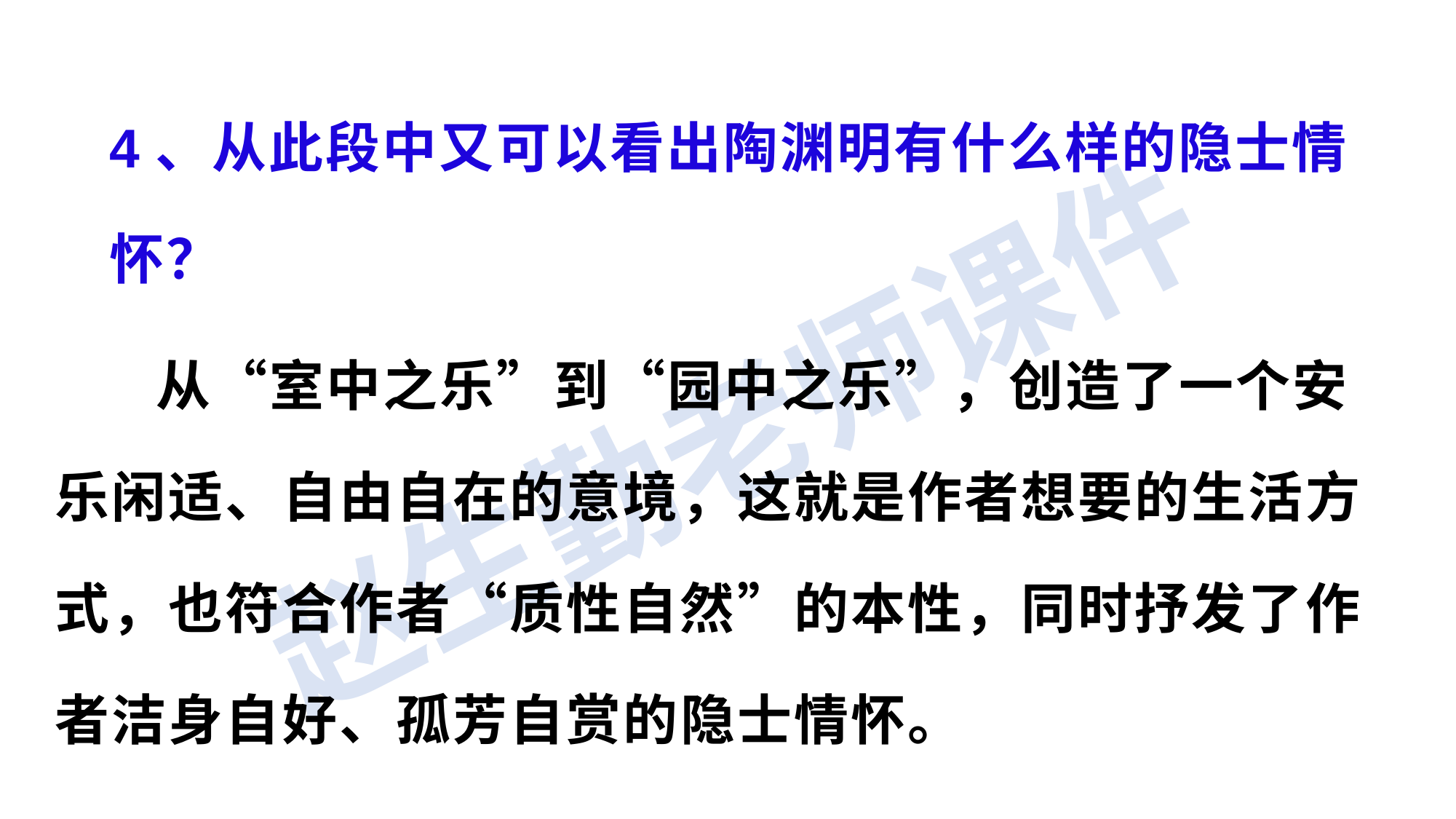

4、从此段中又可以看出陶渊明有什么样的隐士情怀？
      从“室中之乐”到“园中之乐”，创造了一个安乐闲适、自由自在的意境，这就是作者想要的生活方式，也符合作者“质性自然”的本性，同时抒发了作者洁身自好、孤芳自赏的隐士情怀。